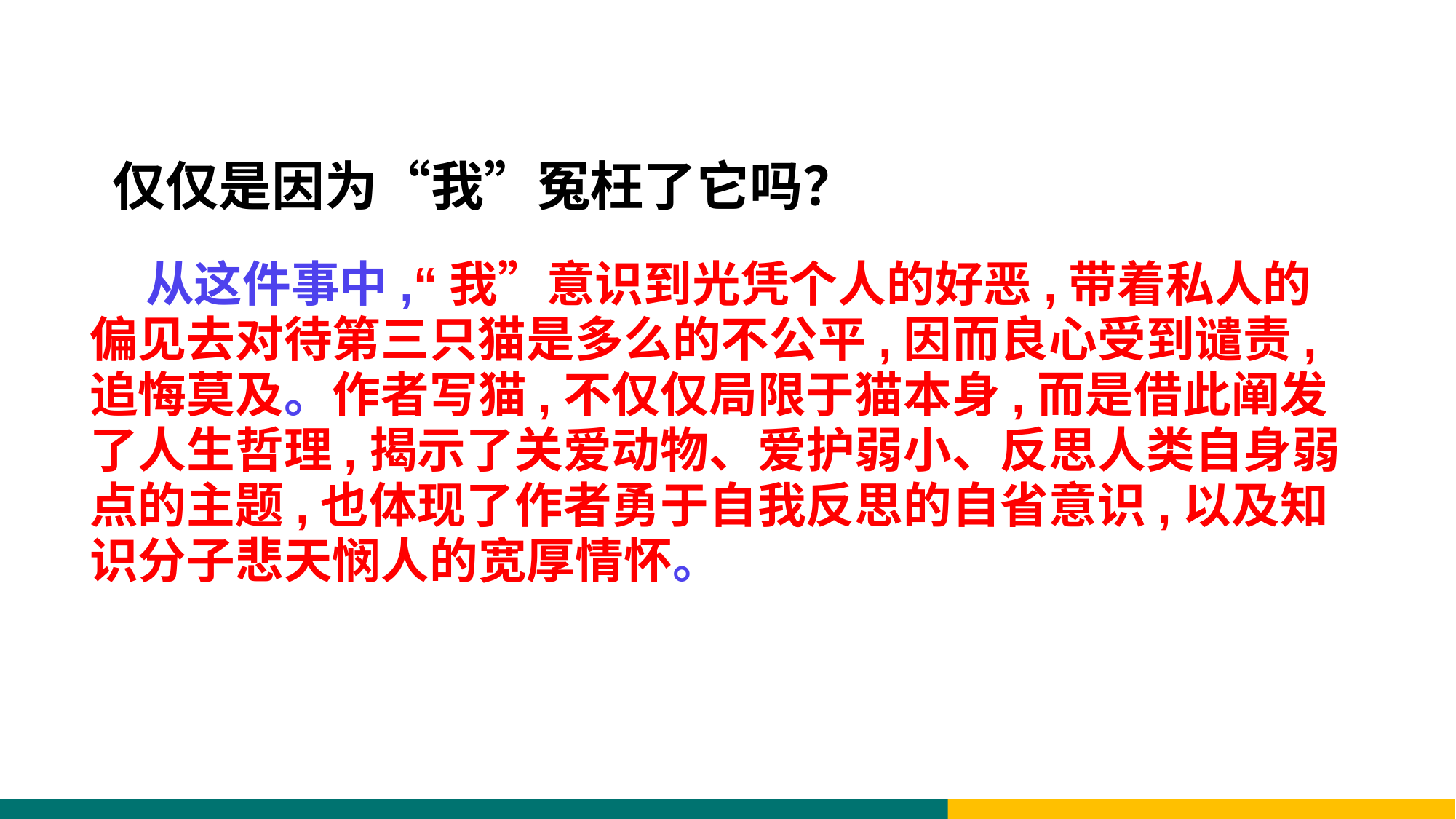

仅仅是因为“我”冤枉了它吗？
    从这件事中,“我”意识到光凭个人的好恶,带着私人的偏见去对待第三只猫是多么的不公平,因而良心受到谴责,追悔莫及。作者写猫,不仅仅局限于猫本身,而是借此阐发了人生哲理,揭示了关爱动物、爱护弱小、反思人类自身弱点的主题,也体现了作者勇于自我反思的自省意识,以及知识分子悲天悯人的宽厚情怀。